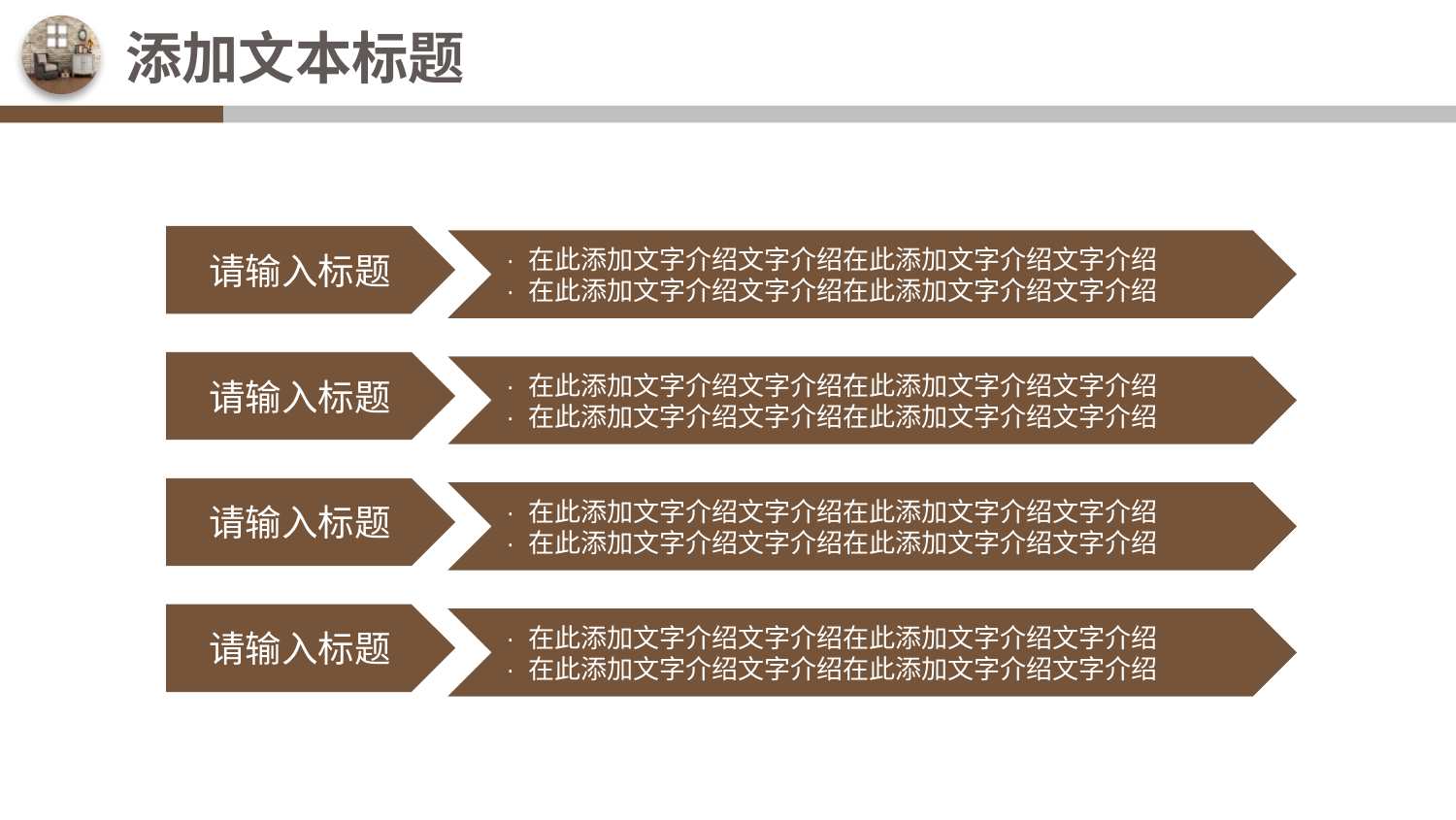

添加文本标题
请输入标题
· 在此添加文字介绍文字介绍在此添加文字介绍文字介绍
· 在此添加文字介绍文字介绍在此添加文字介绍文字介绍
请输入标题
· 在此添加文字介绍文字介绍在此添加文字介绍文字介绍
· 在此添加文字介绍文字介绍在此添加文字介绍文字介绍
请输入标题
· 在此添加文字介绍文字介绍在此添加文字介绍文字介绍
· 在此添加文字介绍文字介绍在此添加文字介绍文字介绍
请输入标题
· 在此添加文字介绍文字介绍在此添加文字介绍文字介绍
· 在此添加文字介绍文字介绍在此添加文字介绍文字介绍